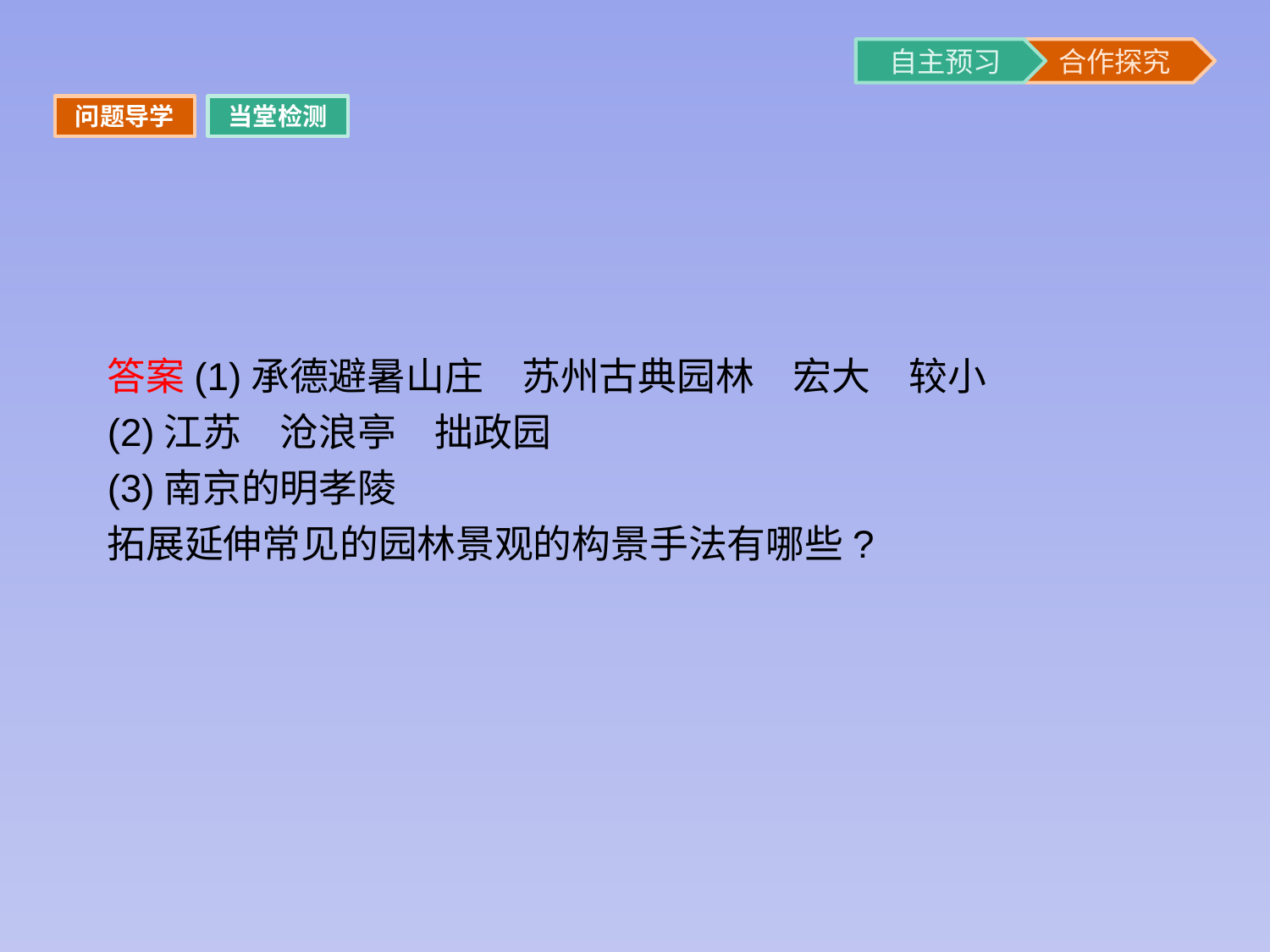

问题导学
当堂检测
答案(1)承德避暑山庄　苏州古典园林　宏大　较小
(2)江苏　沧浪亭　拙政园
(3)南京的明孝陵
拓展延伸常见的园林景观的构景手法有哪些?